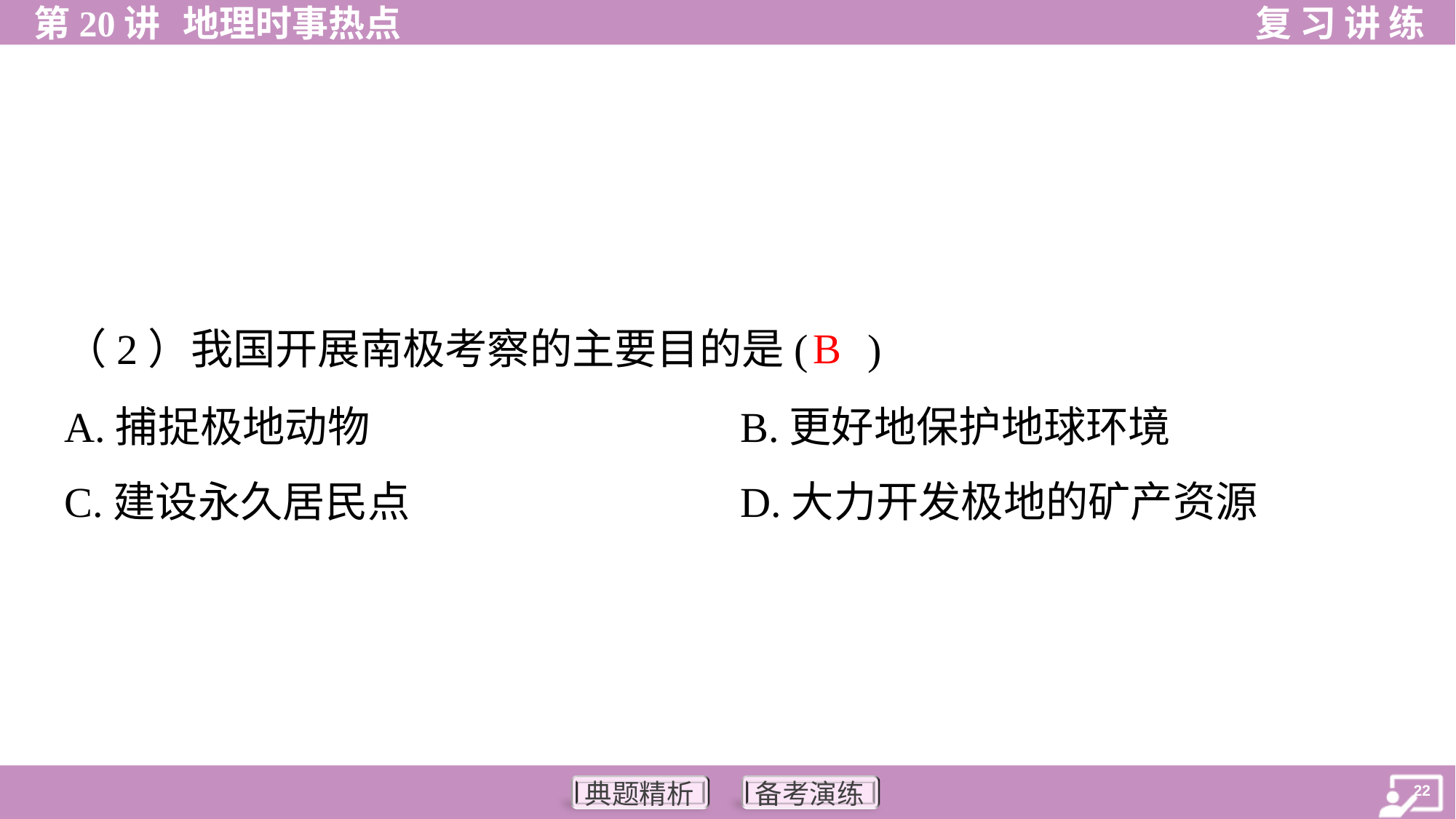

B
（2）我国开展南极考察的主要目的是(     )
A.捕捉极地动物	B.更好地保护地球环境
C.建设永久居民点	D.大力开发极地的矿产资源